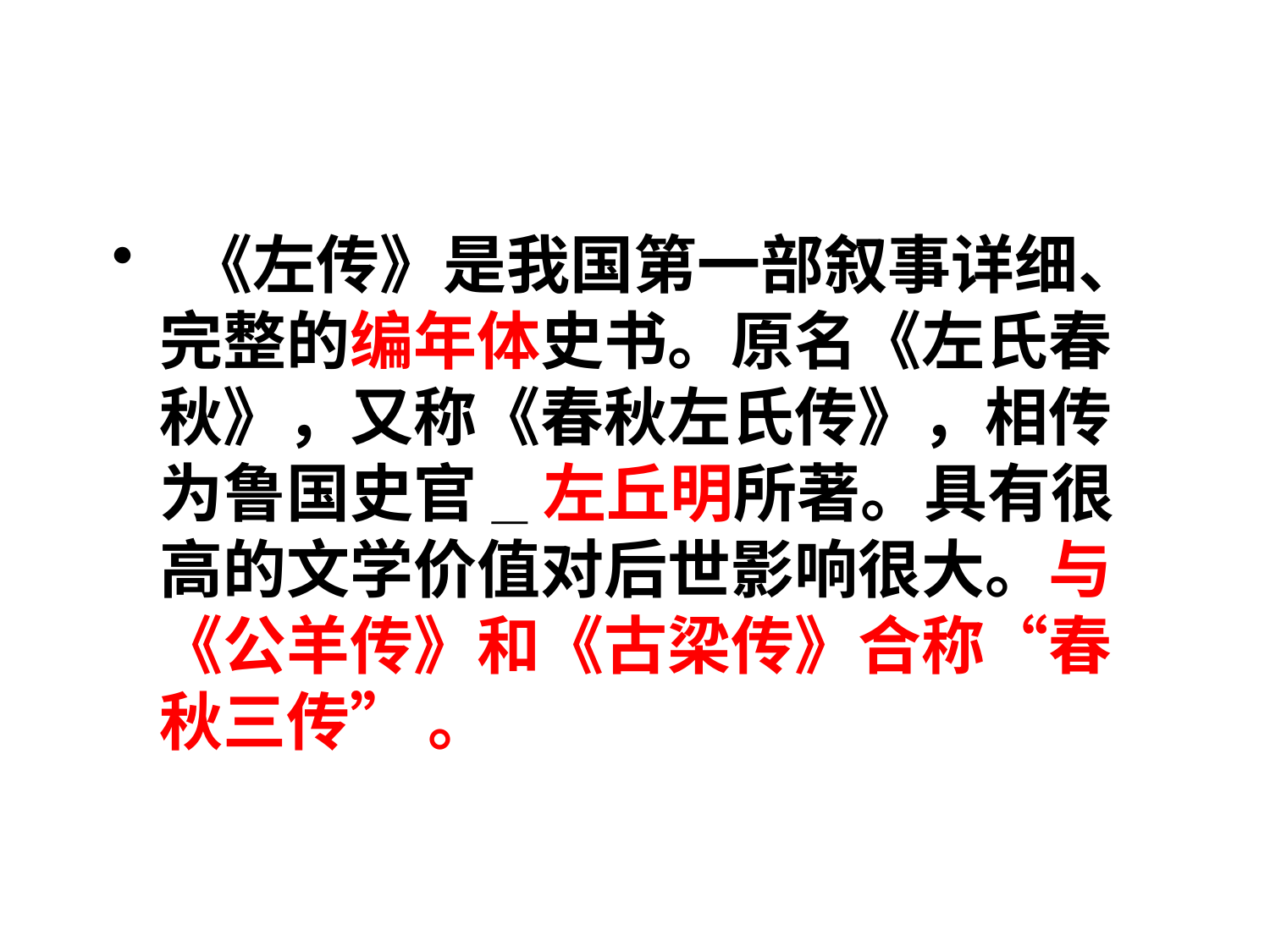

《左传》是我国第一部叙事详细、完整的编年体史书。原名《左氏春秋》，又称《春秋左氏传》，相传为鲁国史官_左丘明所著。具有很高的文学价值对后世影响很大。与《公羊传》和《古梁传》合称“春秋三传” 。